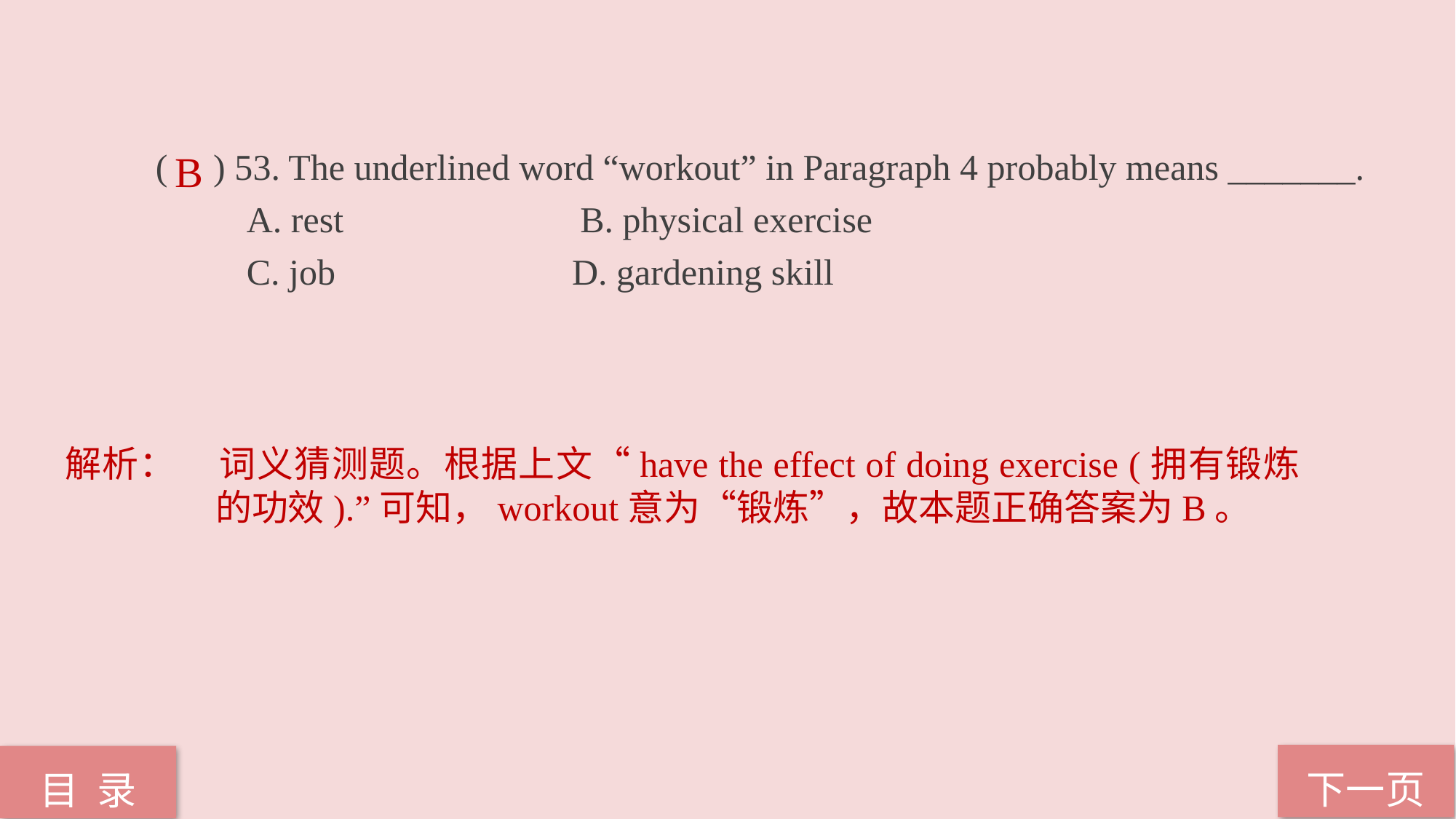

(     ) 53. The underlined word “workout” in Paragraph 4 probably means _______.
          A. rest                          B. physical exercise
          C. job                          D. gardening skill
B
解析：	词义猜测题。根据上文“have the effect of doing exercise (拥有锻炼的功效).”可知，workout意为“锻炼”，故本题正确答案为B。